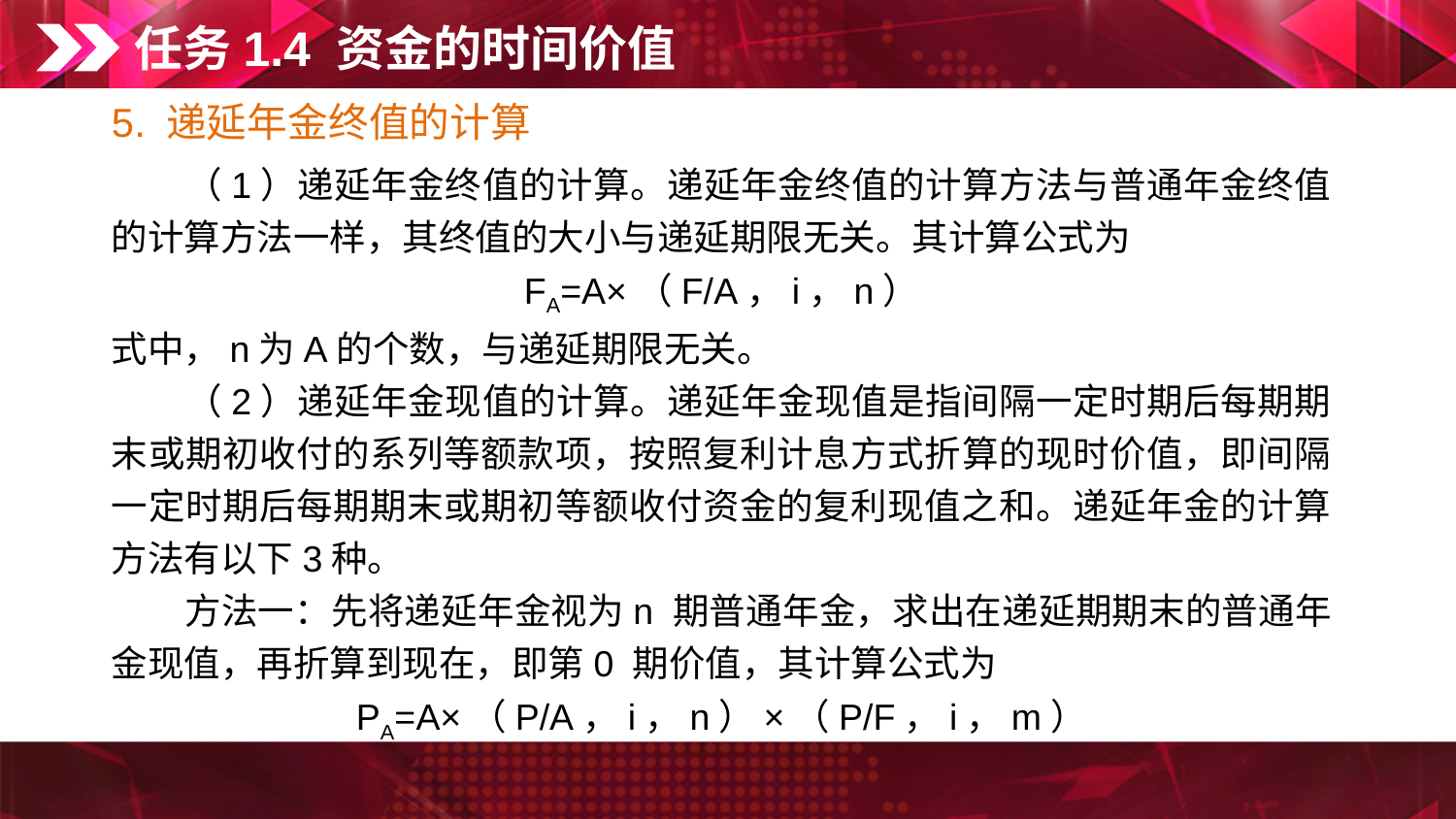

任务1.4 资金的时间价值

5. 递延年金终值的计算
　　（1）递延年金终值的计算。递延年金终值的计算方法与普通年金终值的计算方法一样，其终值的大小与递延期限无关。其计算公式为
FA=A×（F/A，i，n）
式中，n为A的个数，与递延期限无关。
　　（2）递延年金现值的计算。递延年金现值是指间隔一定时期后每期期末或期初收付的系列等额款项，按照复利计息方式折算的现时价值，即间隔一定时期后每期期末或期初等额收付资金的复利现值之和。递延年金的计算方法有以下3种。
　　方法一：先将递延年金视为n 期普通年金，求出在递延期期末的普通年金现值，再折算到现在，即第0 期价值，其计算公式为
PA=A×（P/A，i，n）×（P/F，i，m）